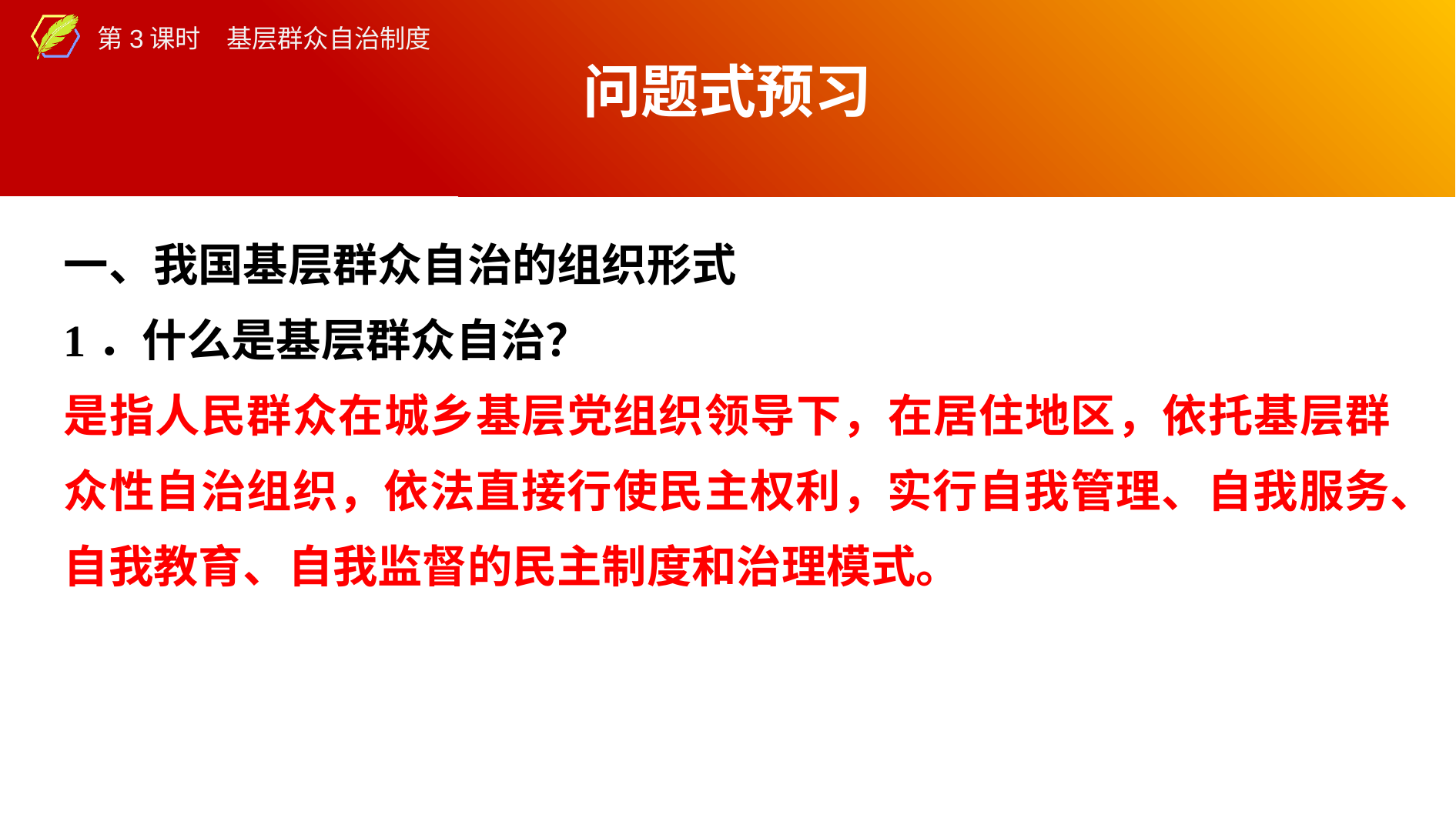

问题式预习
一、我国基层群众自治的组织形式
1．什么是基层群众自治？
是指人民群众在城乡基层党组织领导下，在居住地区，依托基层群众性自治组织，依法直接行使民主权利，实行自我管理、自我服务、自我教育、自我监督的民主制度和治理模式。